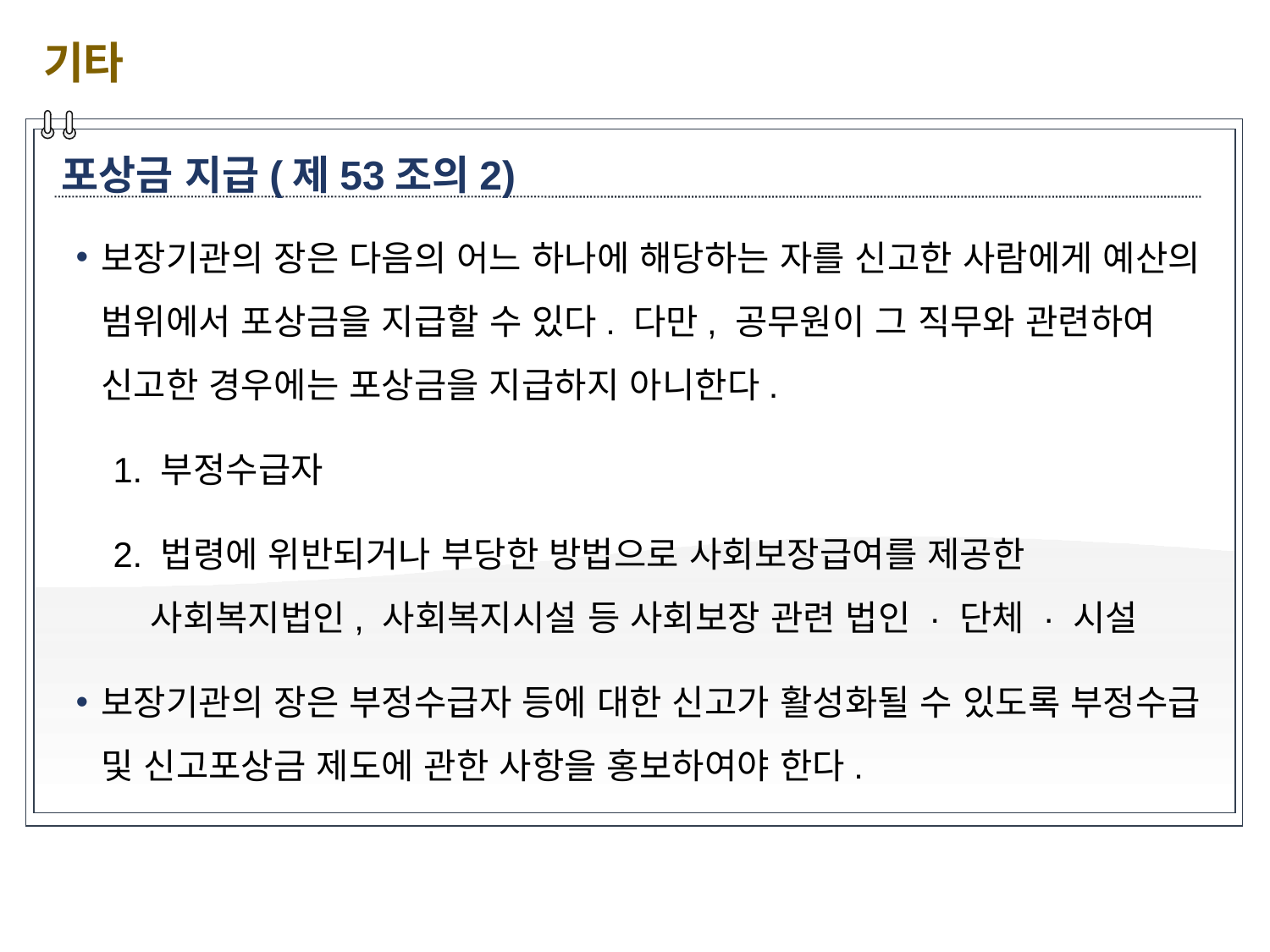

기타

포상금 지급(제53조의2)

보장기관의 장은 다음의 어느 하나에 해당하는 자를 신고한 사람에게 예산의 범위에서 포상금을 지급할 수 있다. 다만, 공무원이 그 직무와 관련하여 신고한 경우에는 포상금을 지급하지 아니한다.
1. 부정수급자
2. 법령에 위반되거나 부당한 방법으로 사회보장급여를 제공한 사회복지법인, 사회복지시설 등 사회보장 관련 법인 · 단체 · 시설
보장기관의 장은 부정수급자 등에 대한 신고가 활성화될 수 있도록 부정수급 및 신고포상금 제도에 관한 사항을 홍보하여야 한다.